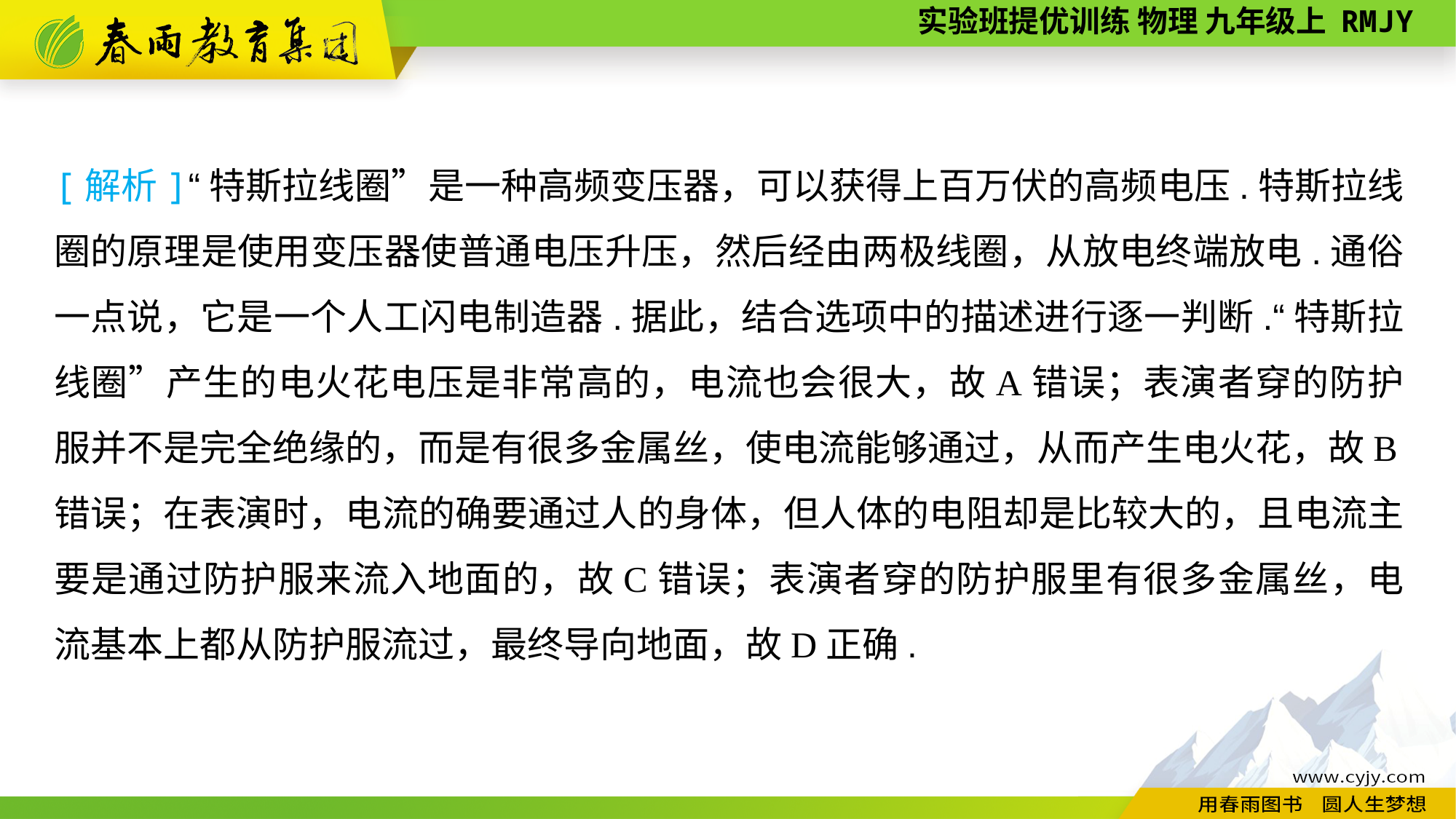

[解析]“特斯拉线圈”是一种高频变压器，可以获得上百万伏的高频电压.特斯拉线圈的原理是使用变压器使普通电压升压，然后经由两极线圈，从放电终端放电.通俗一点说，它是一个人工闪电制造器.据此，结合选项中的描述进行逐一判断.“特斯拉线圈”产生的电火花电压是非常高的，电流也会很大，故A错误；表演者穿的防护服并不是完全绝缘的，而是有很多金属丝，使电流能够通过，从而产生电火花，故B错误；在表演时，电流的确要通过人的身体，但人体的电阻却是比较大的，且电流主要是通过防护服来流入地面的，故C错误；表演者穿的防护服里有很多金属丝，电流基本上都从防护服流过，最终导向地面，故D正确.